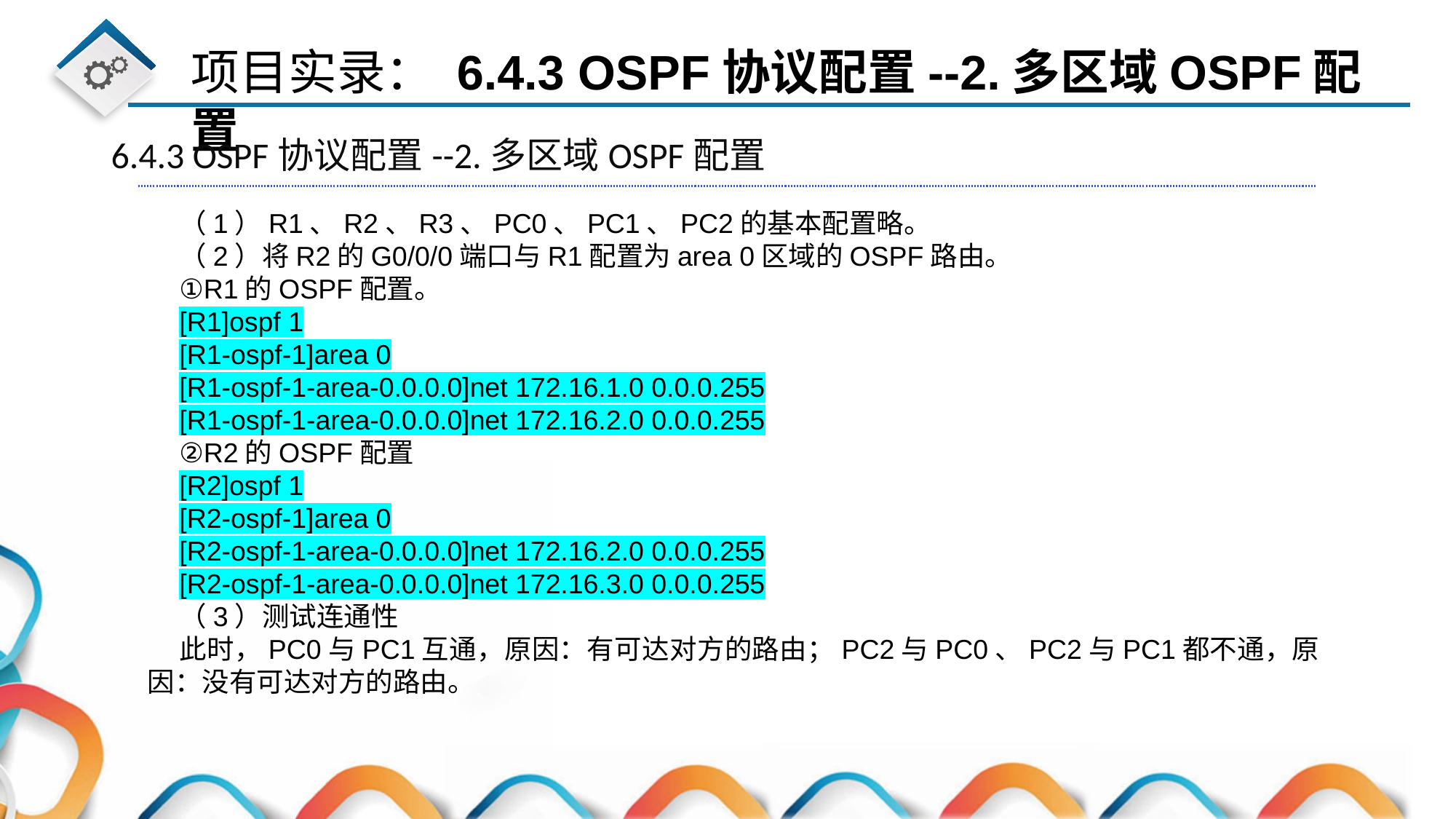

6.4.3 OSPF协议配置--2.多区域OSPF配置

（1）R1、R2、R3、PC0、PC1、PC2的基本配置略。
（2）将R2的G0/0/0端口与R1配置为area 0区域的OSPF路由。
①R1的OSPF配置。
[R1]ospf 1
[R1-ospf-1]area 0
[R1-ospf-1-area-0.0.0.0]net 172.16.1.0 0.0.0.255
[R1-ospf-1-area-0.0.0.0]net 172.16.2.0 0.0.0.255
②R2的OSPF配置
[R2]ospf 1
[R2-ospf-1]area 0
[R2-ospf-1-area-0.0.0.0]net 172.16.2.0 0.0.0.255
[R2-ospf-1-area-0.0.0.0]net 172.16.3.0 0.0.0.255
（3）测试连通性
此时，PC0与PC1互通，原因：有可达对方的路由；PC2与PC0、PC2与PC1都不通，原因：没有可达对方的路由。